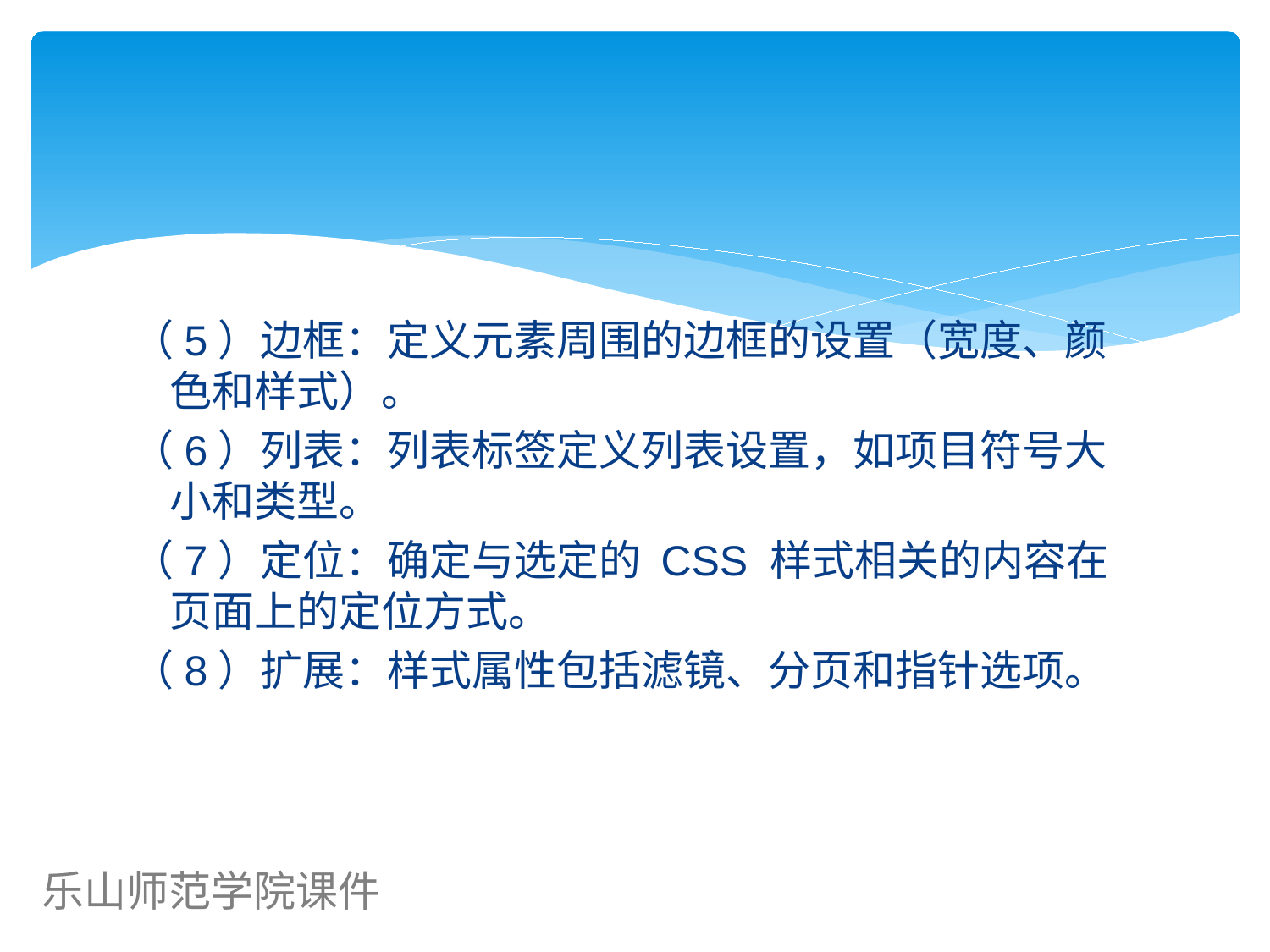

#
（5）边框：定义元素周围的边框的设置（宽度、颜色和样式）。
（6）列表：列表标签定义列表设置，如项目符号大小和类型。
（7）定位：确定与选定的 CSS 样式相关的内容在页面上的定位方式。
（8）扩展：样式属性包括滤镜、分页和指针选项。